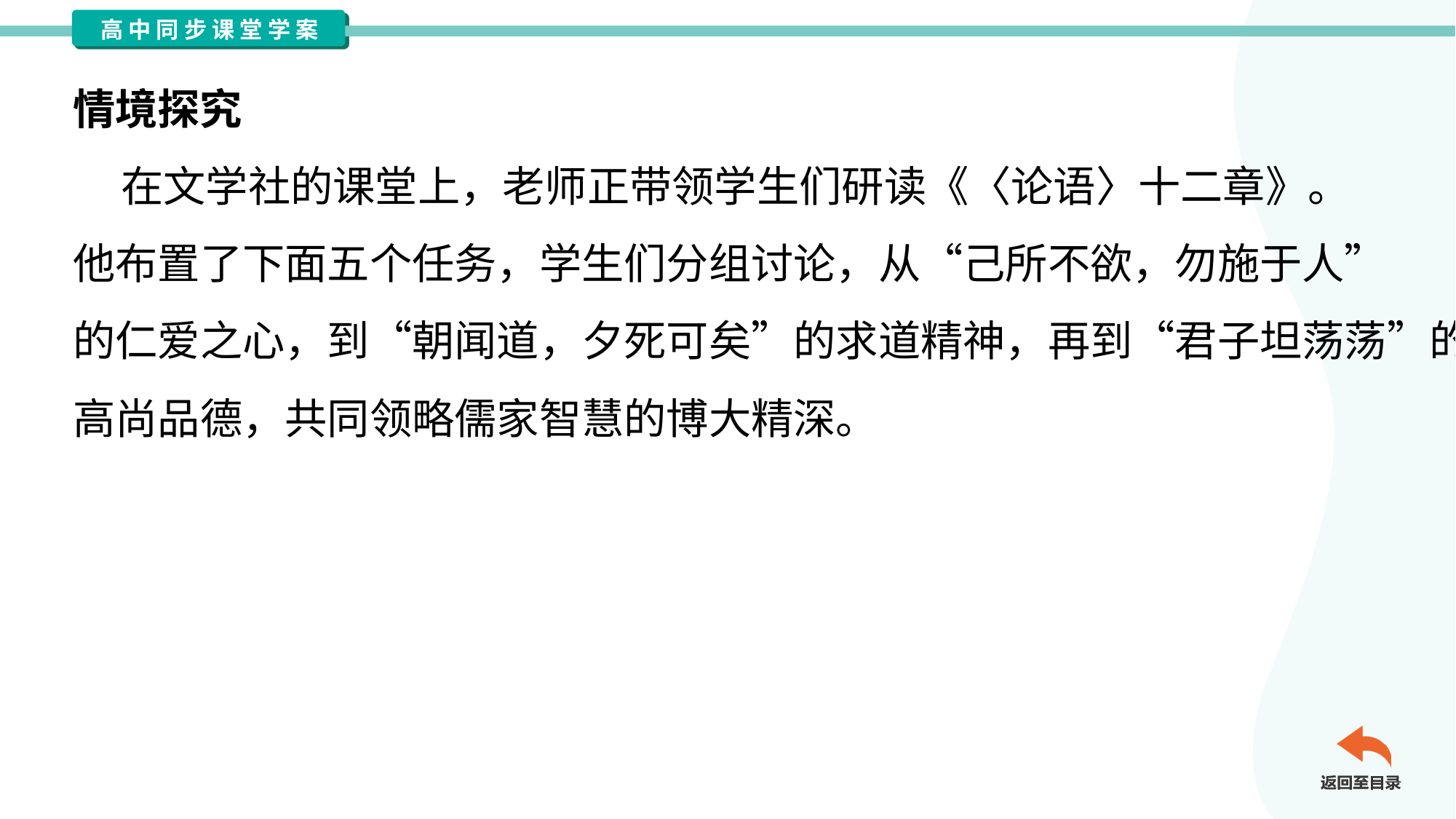

情境探究
    在文学社的课堂上，老师正带领学生们研读《〈论语〉十二章》。
他布置了下面五个任务，学生们分组讨论，从“己所不欲，勿施于人”
的仁爱之心，到“朝闻道，夕死可矣”的求道精神，再到“君子坦荡荡”的
高尚品德，共同领略儒家智慧的博大精深。